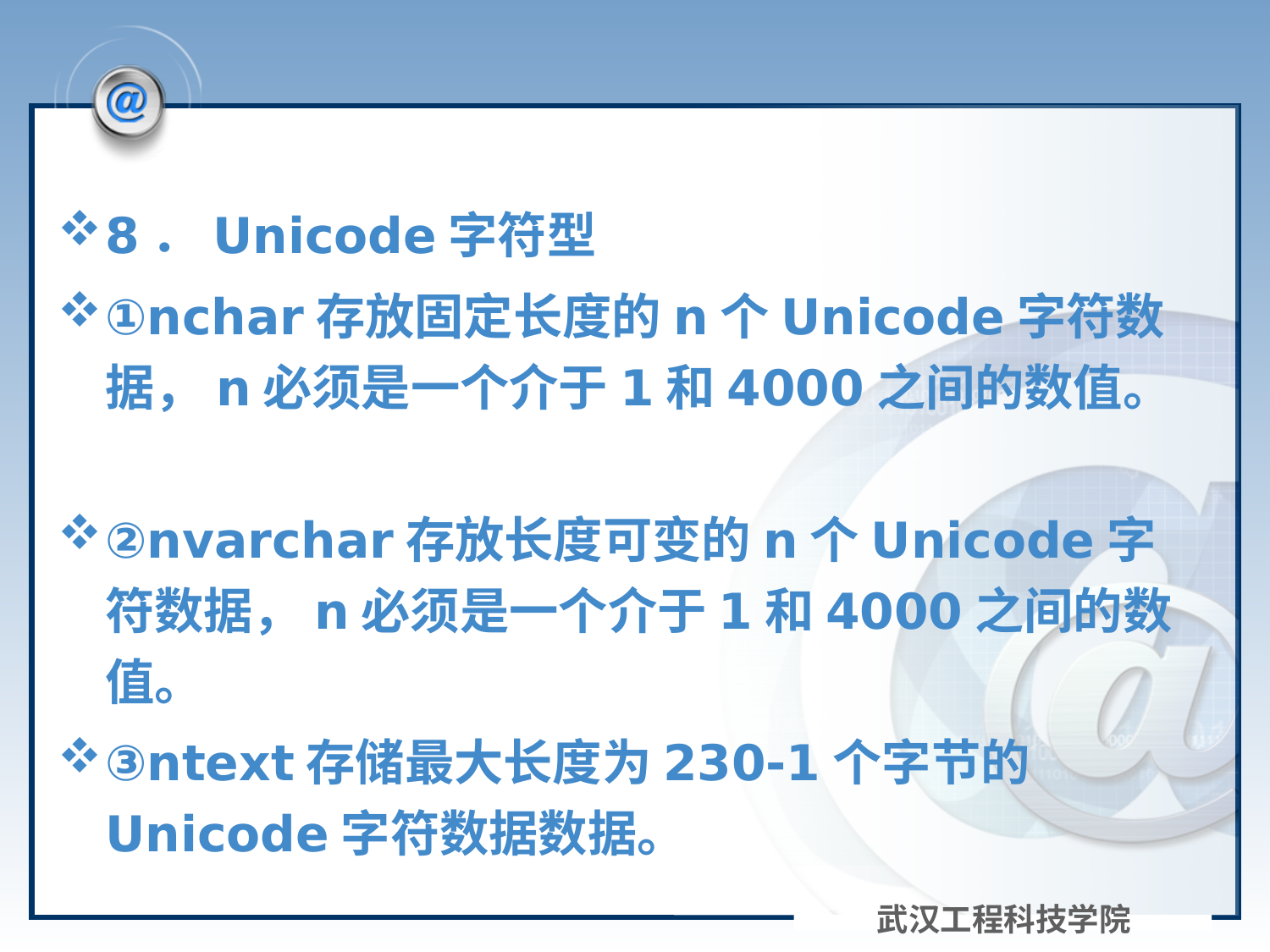

8．Unicode字符型
①nchar存放固定长度的n个Unicode字符数据，n必须是一个介于1和4000之间的数值。
②nvarchar存放长度可变的n个Unicode字符数据，n必须是一个介于1和4000之间的数值。
③ntext存储最大长度为230-1个字节的Unicode字符数据数据。
武汉工程科技学院